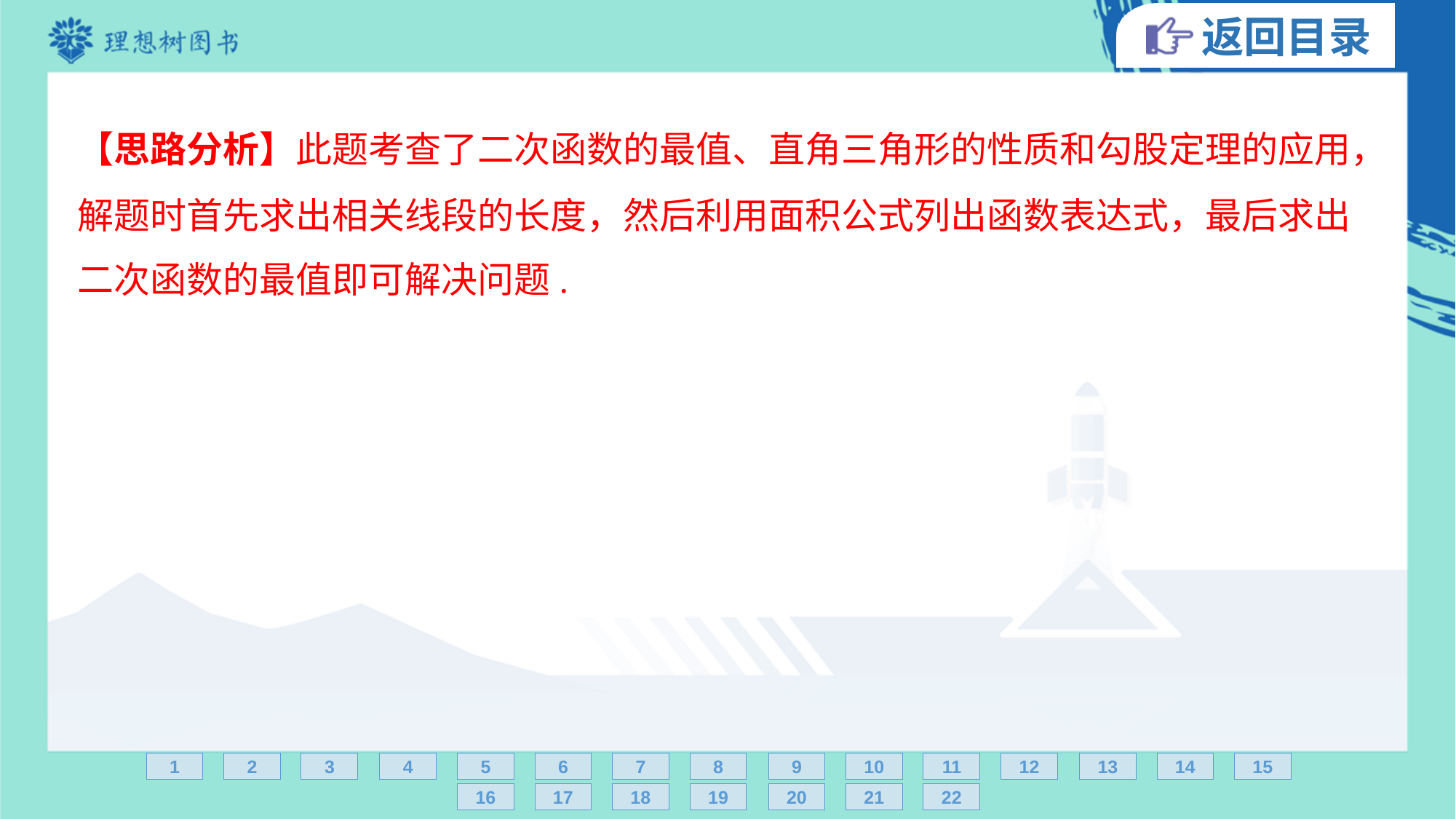

【思路分析】此题考查了二次函数的最值、直角三角形的性质和勾股定理的应用，
解题时首先求出相关线段的长度，然后利用面积公式列出函数表达式，最后求出
二次函数的最值即可解决问题.